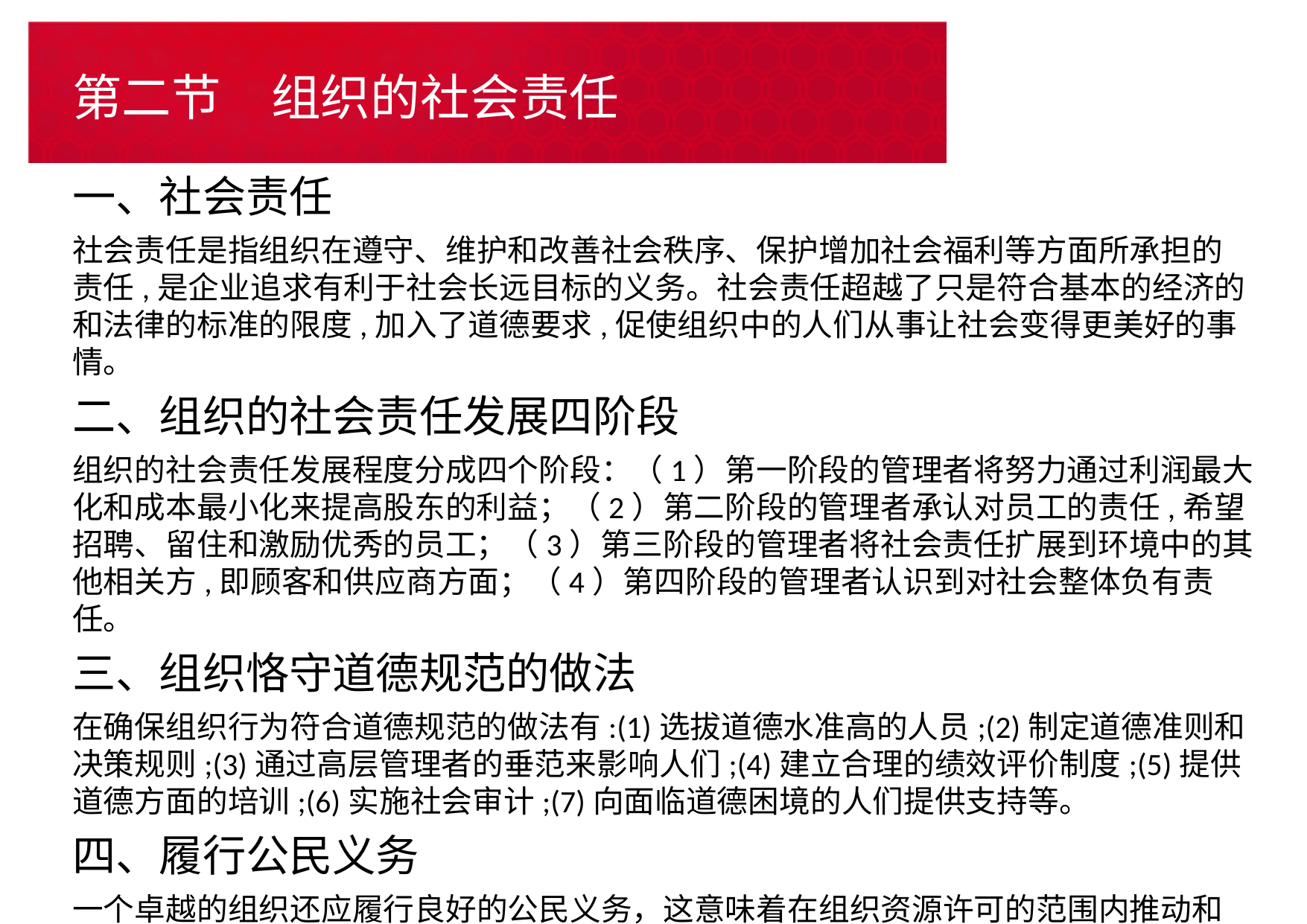

# 第二节　组织的社会责任
一、社会责任
社会责任是指组织在遵守、维护和改善社会秩序、保护增加社会福利等方面所承担的责任,是企业追求有利于社会长远目标的义务。社会责任超越了只是符合基本的经济的和法律的标准的限度,加入了道德要求,促使组织中的人们从事让社会变得更美好的事情。
二、组织的社会责任发展四阶段
组织的社会责任发展程度分成四个阶段：（1）第一阶段的管理者将努力通过利润最大化和成本最小化来提高股东的利益；（2）第二阶段的管理者承认对员工的责任,希望招聘、留住和激励优秀的员工；（3）第三阶段的管理者将社会责任扩展到环境中的其他相关方,即顾客和供应商方面；（4）第四阶段的管理者认识到对社会整体负有责任。
三、组织恪守道德规范的做法
在确保组织行为符合道德规范的做法有:(1)选拔道德水准高的人员;(2)制定道德准则和决策规则;(3)通过高层管理者的垂范来影响人们;(4)建立合理的绩效评价制度;(5)提供道德方面的培训;(6)实施社会审计;(7)向面临道德困境的人们提供支持等。
四、履行公民义务
一个卓越的组织还应履行良好的公民义务，这意味着在组织资源许可的范围内推动和支持重要的公众事务。